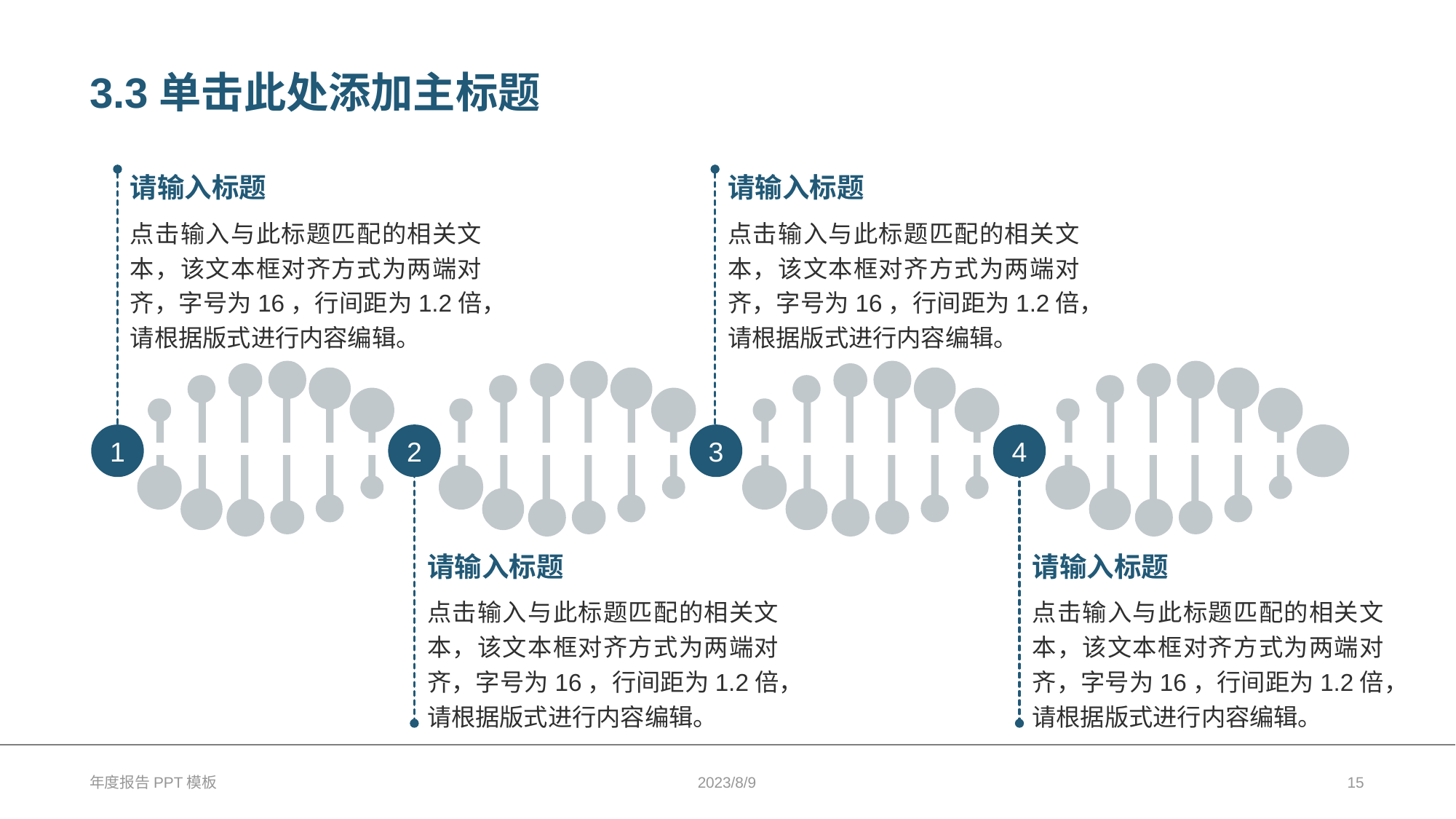

# 3.3单击此处添加主标题
请输入标题
点击输入与此标题匹配的相关文本，该文本框对齐方式为两端对齐，字号为16，行间距为1.2倍，请根据版式进行内容编辑。
请输入标题
点击输入与此标题匹配的相关文本，该文本框对齐方式为两端对齐，字号为16，行间距为1.2倍，请根据版式进行内容编辑。

2

3

1

4

请输入标题
点击输入与此标题匹配的相关文本，该文本框对齐方式为两端对齐，字号为16，行间距为1.2倍，请根据版式进行内容编辑。
请输入标题
点击输入与此标题匹配的相关文本，该文本框对齐方式为两端对齐，字号为16，行间距为1.2倍，请根据版式进行内容编辑。
年度报告PPT模板
2023/8/9
15